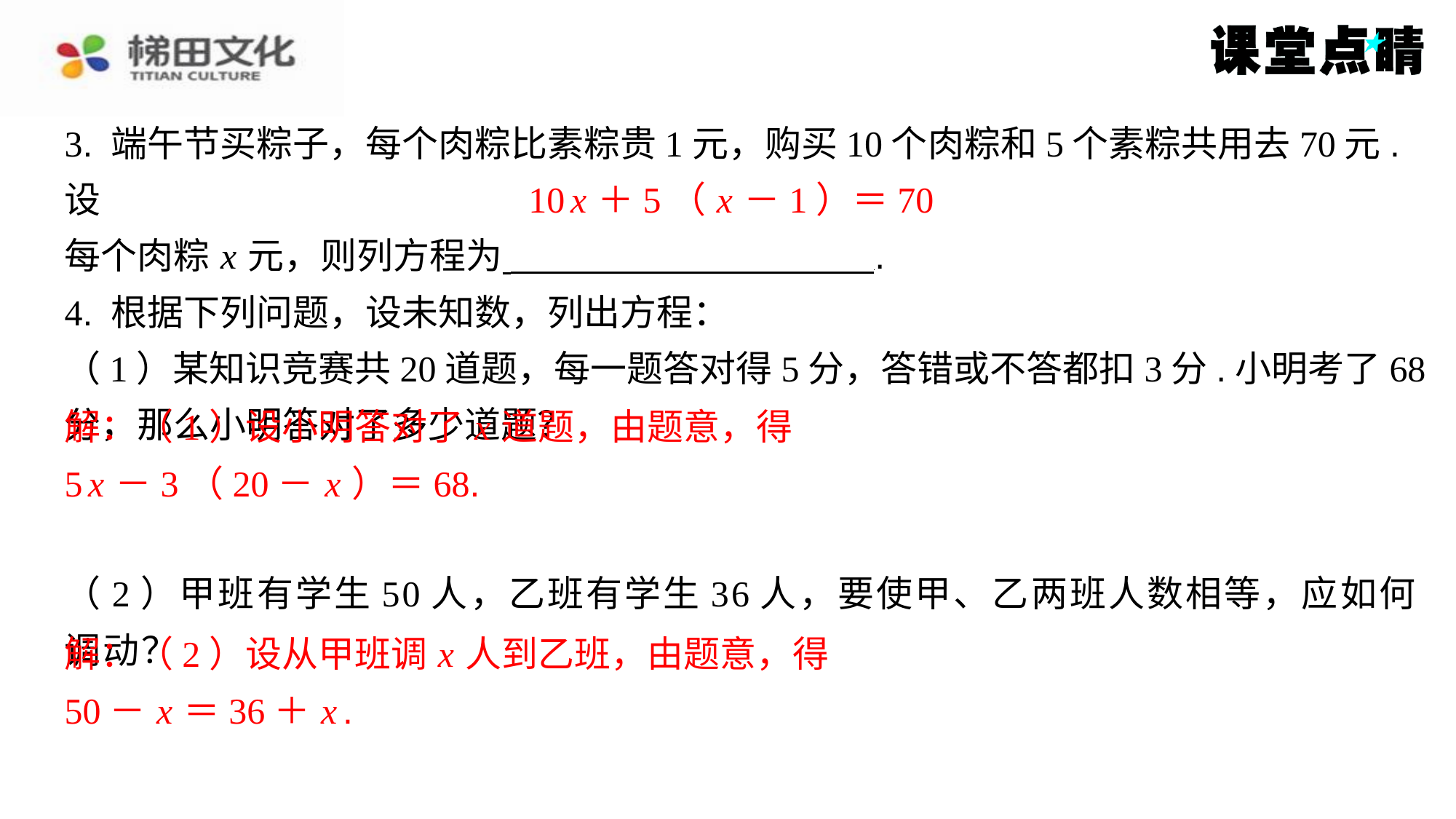

3. 端午节买粽子，每个肉粽比素粽贵1元，购买10个肉粽和5个素粽共用去70元.设
每个肉粽 x 元，则列方程为                                                        ⁠.
4. 根据下列问题，设未知数，列出方程：
（1）某知识竞赛共20道题，每一题答对得5分，答错或不答都扣3分.小明考了68
分，那么小明答对了多少道题？
解：（1）设小明答对了 x 道题，由题意，得
5 x －3（20－ x ）＝68.
（2）甲班有学生50人，乙班有学生36人，要使甲、乙两班人数相等，应如何
调动？
解：（2）设从甲班调 x 人到乙班，由题意，得
50－ x ＝36＋ x .
10 x ＋5（ x －1）＝70
解：（1）设小明答对了 x 道题，由题意，得
5 x －3（20－ x ）＝68.
解：（2）设从甲班调 x 人到乙班，由题意，得
50－ x ＝36＋ x .